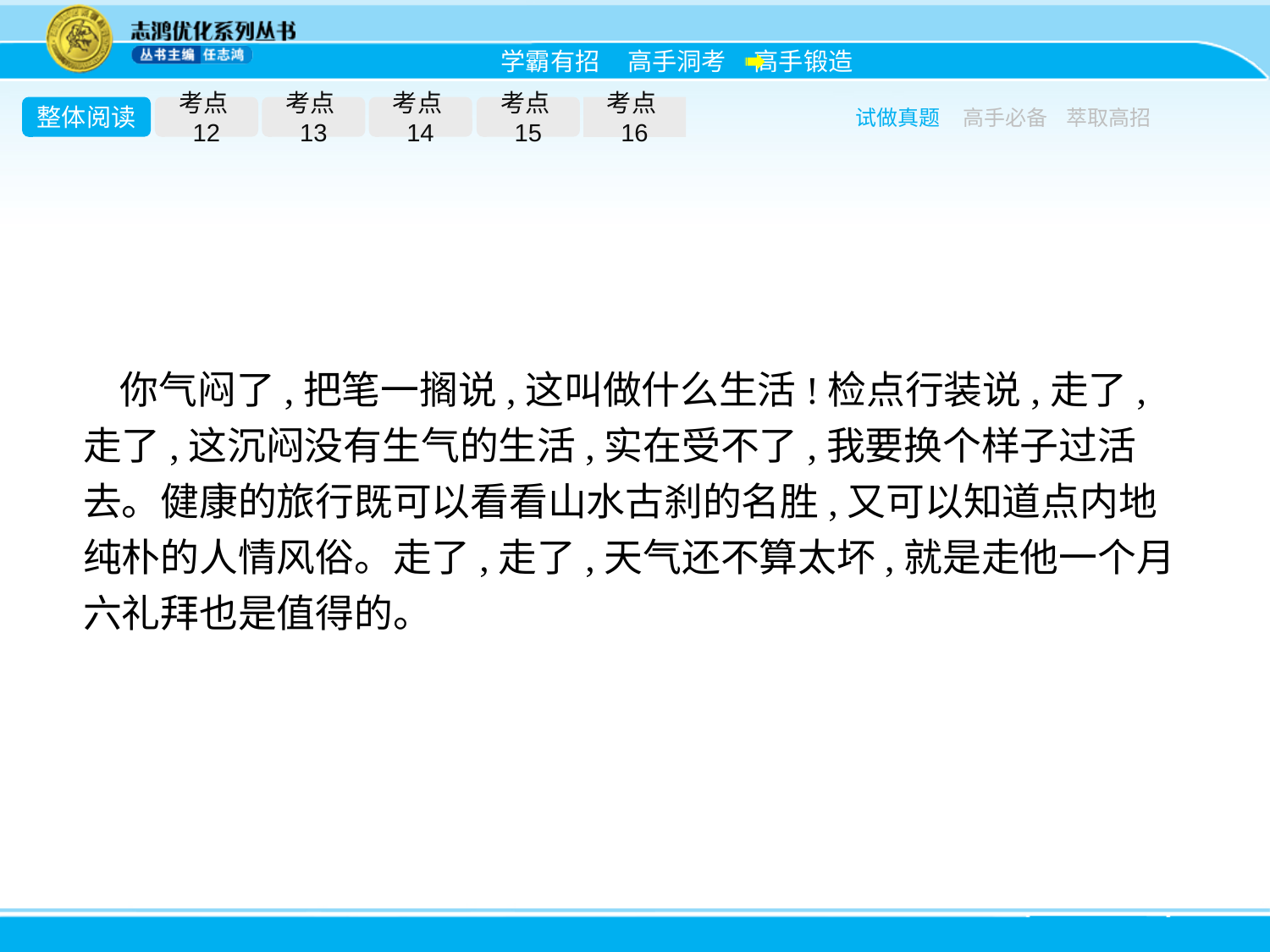

整体阅读
考点12
考点13
考点14
考点15
考点16
试做真题
高手必备
萃取高招
你气闷了,把笔一搁说,这叫做什么生活!检点行装说,走了,走了,这沉闷没有生气的生活,实在受不了,我要换个样子过活去。健康的旅行既可以看看山水古刹的名胜,又可以知道点内地纯朴的人情风俗。走了,走了,天气还不算太坏,就是走他一个月六礼拜也是值得的。